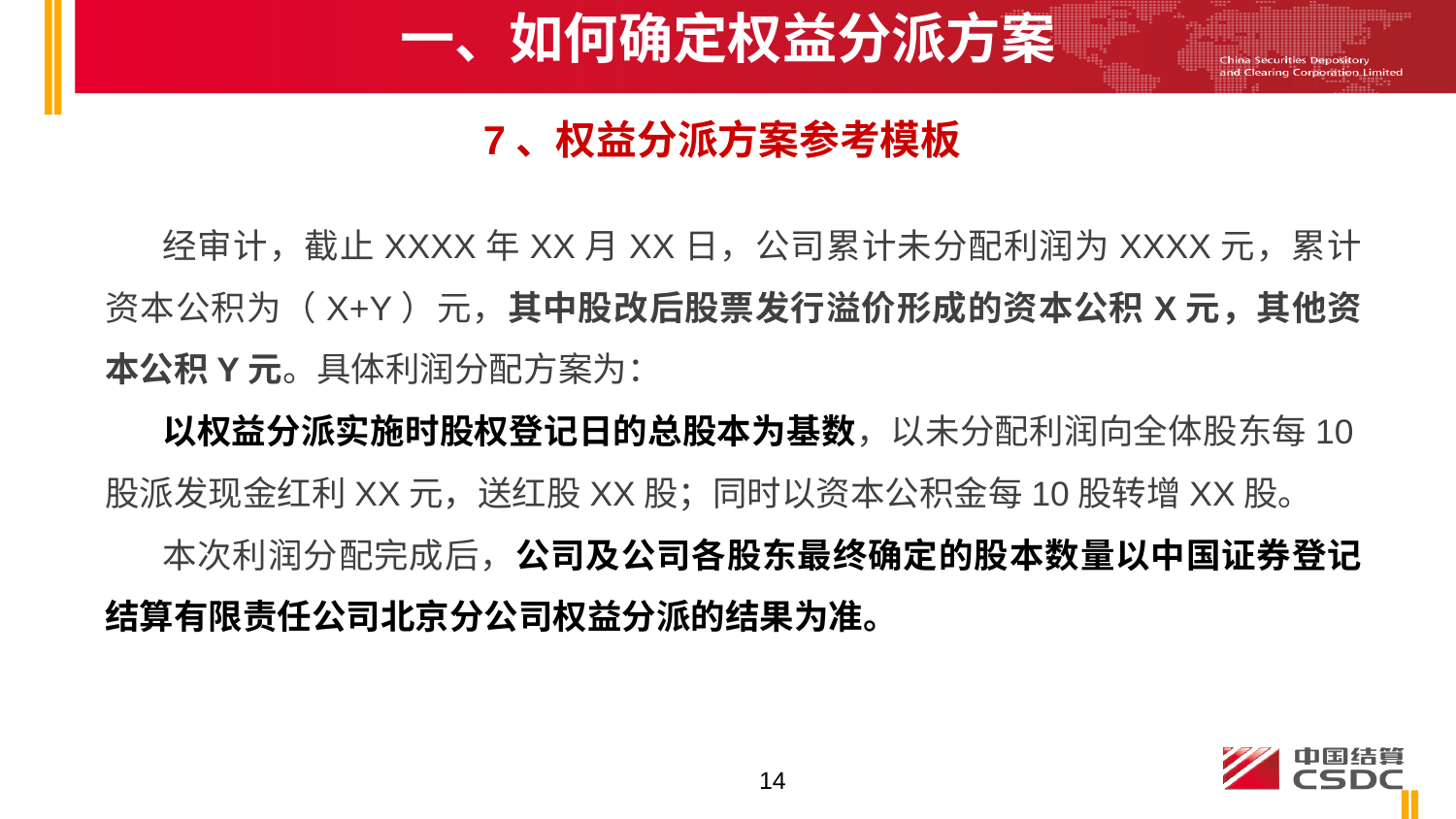

一、如何确定权益分派方案
7、权益分派方案参考模板
经审计，截止XXXX年XX月XX日，公司累计未分配利润为XXXX元，累计资本公积为（X+Y）元，其中股改后股票发行溢价形成的资本公积X元，其他资本公积Y元。具体利润分配方案为：
以权益分派实施时股权登记日的总股本为基数，以未分配利润向全体股东每10股派发现金红利XX元，送红股XX股；同时以资本公积金每10股转增XX股。
本次利润分配完成后，公司及公司各股东最终确定的股本数量以中国证券登记结算有限责任公司北京分公司权益分派的结果为准。
14